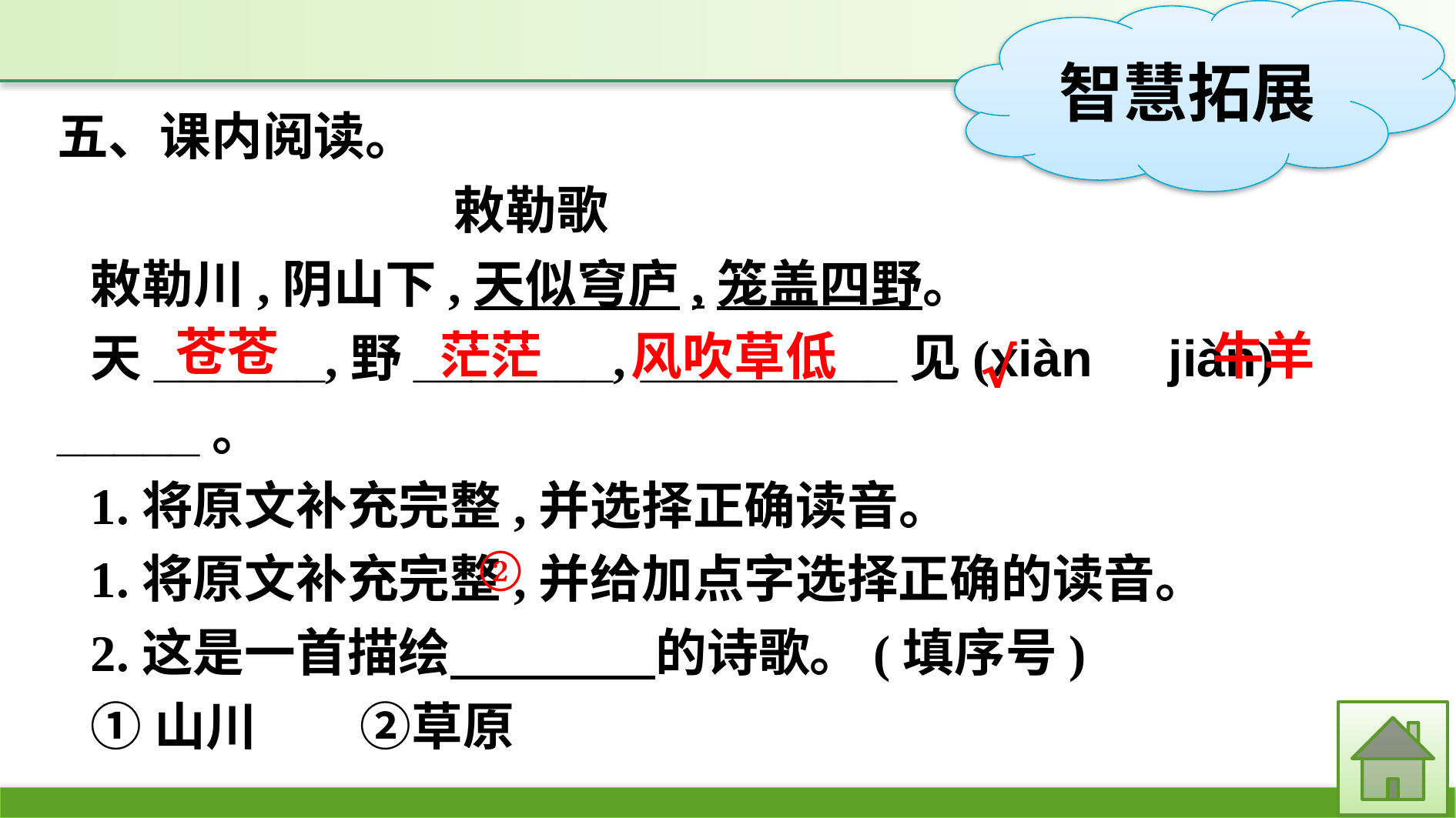

五、课内阅读。
			敕勒歌
敕勒川,阴山下,天似穹庐,笼盖四野。
天______,野_______, _________见(xiàn　jiàn) _____。
1.将原文补充完整,并选择正确读音。
1.将原文补充完整,并给加点字选择正确的读音。
2.这是一首描绘　　　　的诗歌。(填序号)
①山川　　②草原
苍苍
√
茫茫
牛羊
风吹草低
②